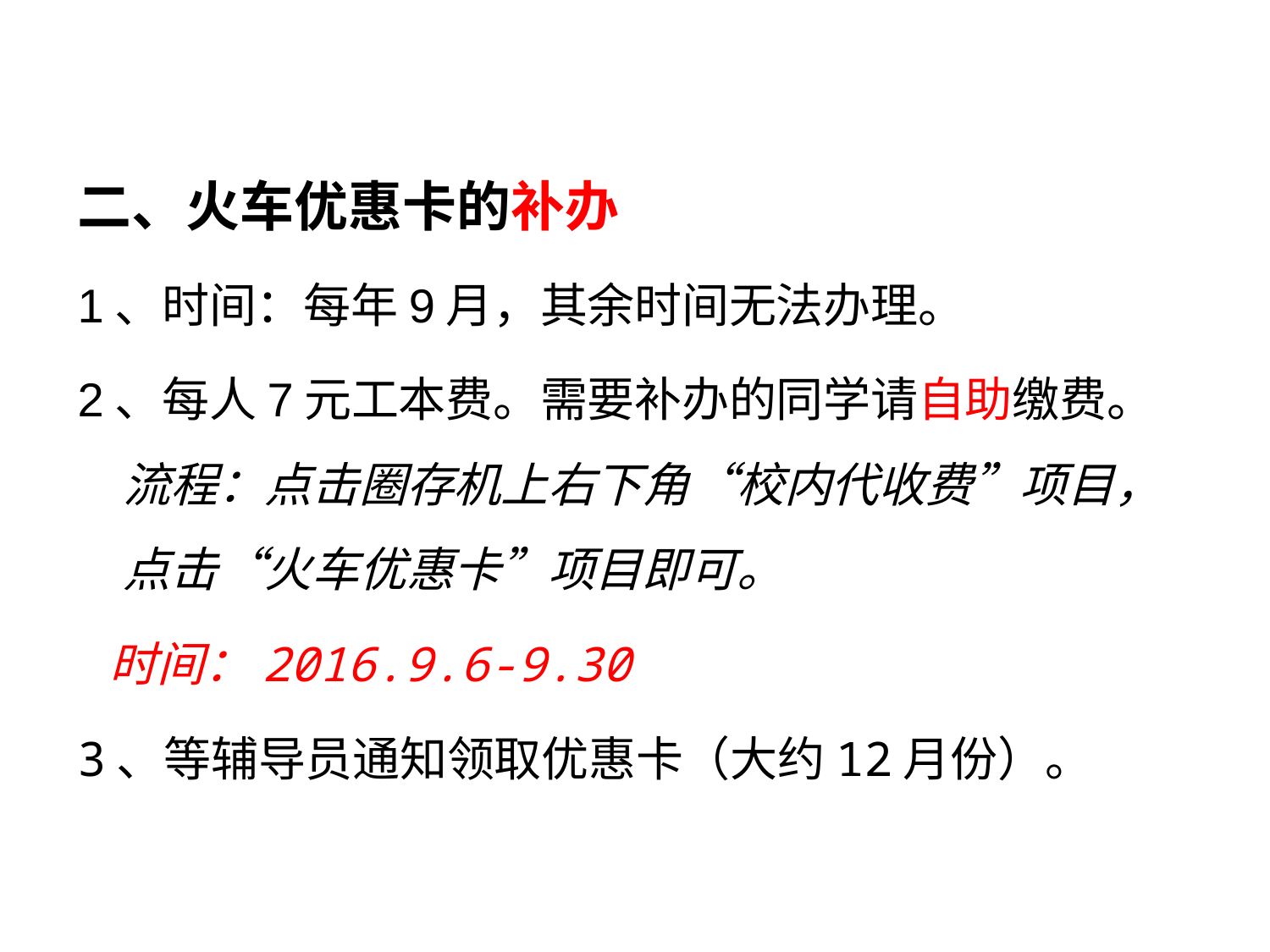

#
二、火车优惠卡的补办
1、时间：每年9月，其余时间无法办理。
2、每人7元工本费。需要补办的同学请自助缴费。流程：点击圈存机上右下角“校内代收费”项目，点击“火车优惠卡”项目即可。
  时间：2016.9.6-9.30
3、等辅导员通知领取优惠卡（大约12月份）。